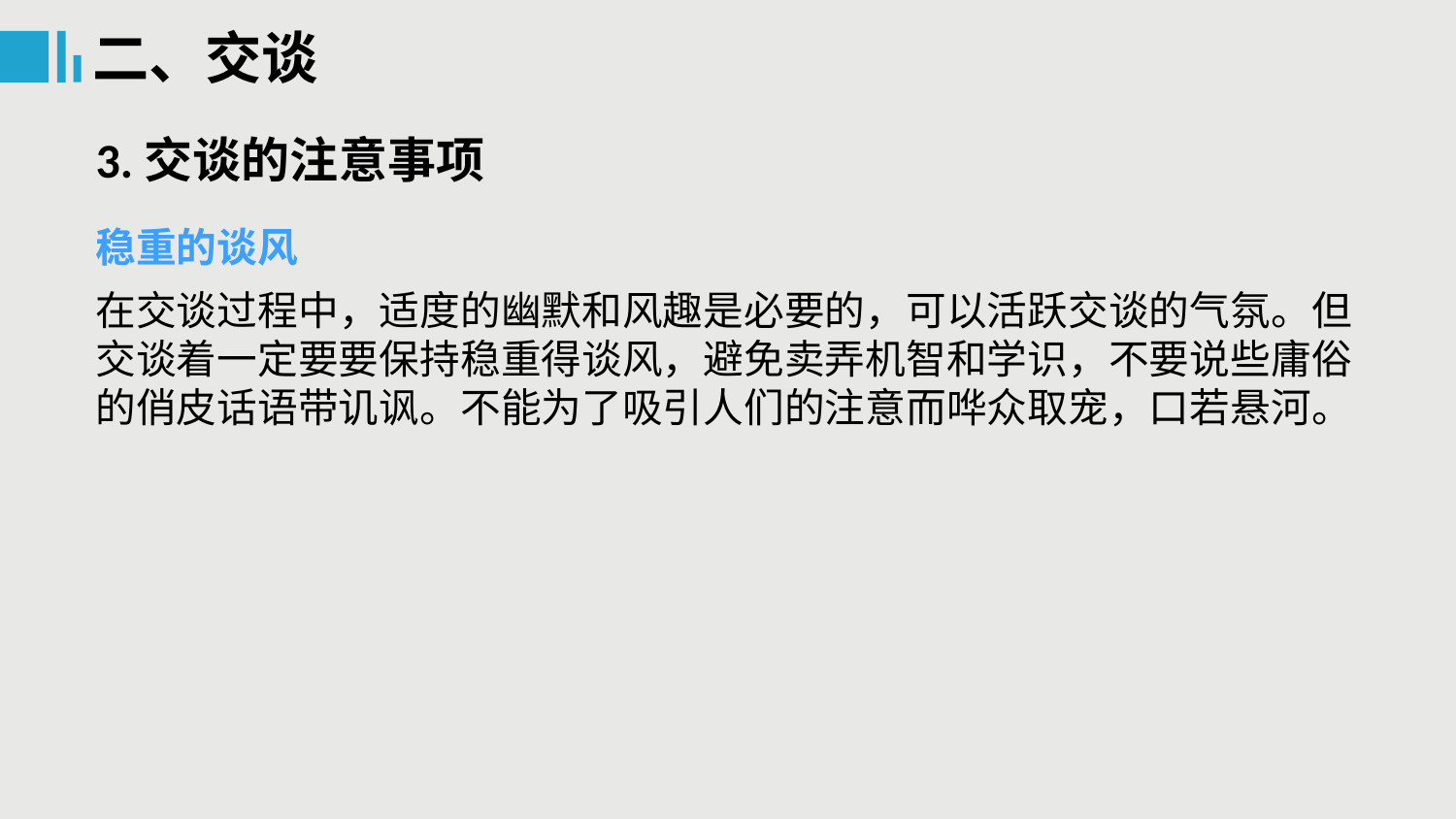

二、交谈

3.交谈的注意事项
稳重的谈风
在交谈过程中，适度的幽默和风趣是必要的，可以活跃交谈的气氛。但交谈着一定要要保持稳重得谈风，避免卖弄机智和学识，不要说些庸俗的俏皮话语带讥讽。不能为了吸引人们的注意而哗众取宠，口若悬河。